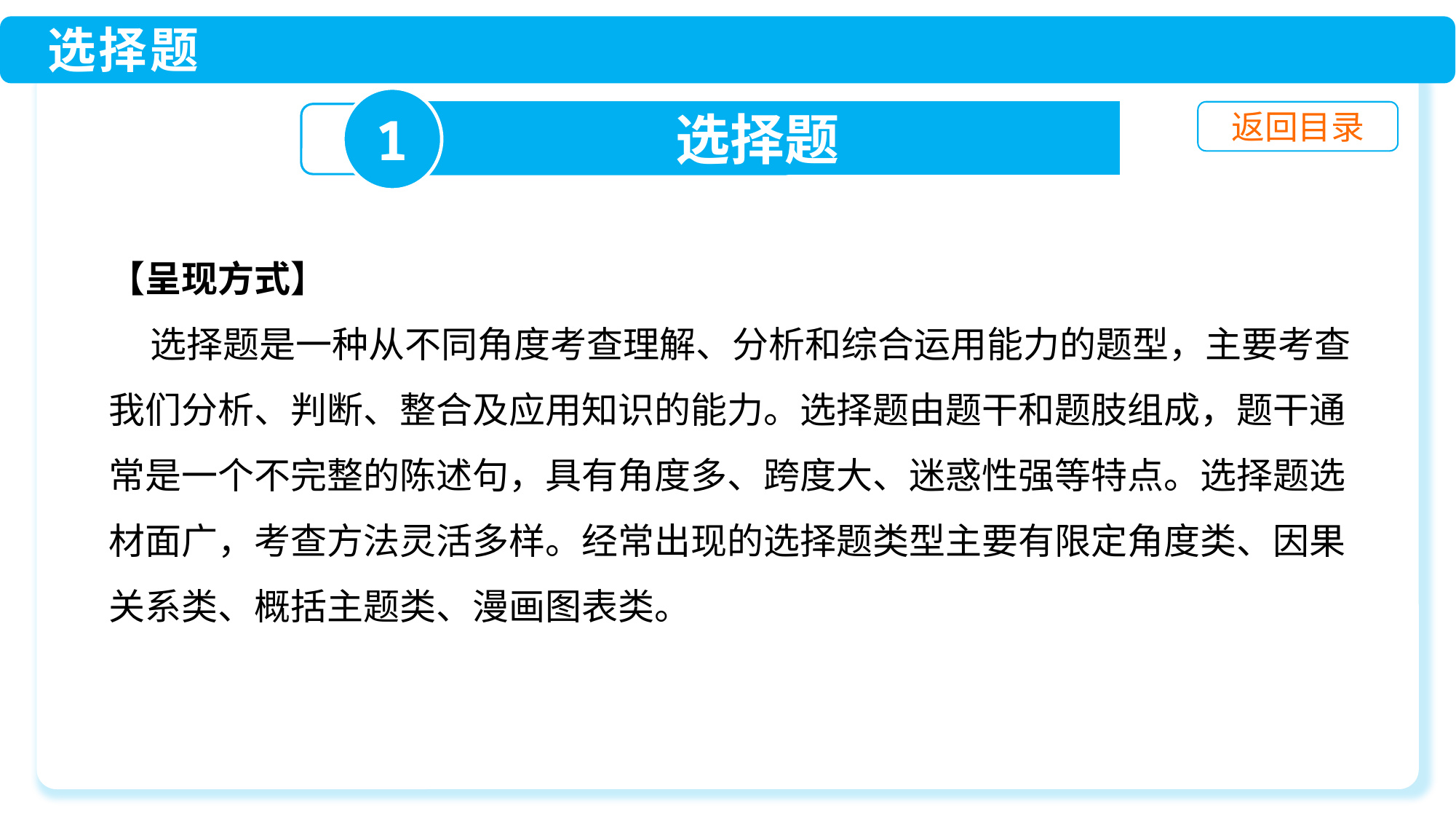

1
选择题

【呈现方式】
    选择题是一种从不同角度考查理解、分析和综合运用能力的题型，主要考查我们分析、判断、整合及应用知识的能力。选择题由题干和题肢组成，题干通常是一个不完整的陈述句，具有角度多、跨度大、迷惑性强等特点。选择题选材面广，考查方法灵活多样。经常出现的选择题类型主要有限定角度类、因果关系类、概括主题类、漫画图表类。